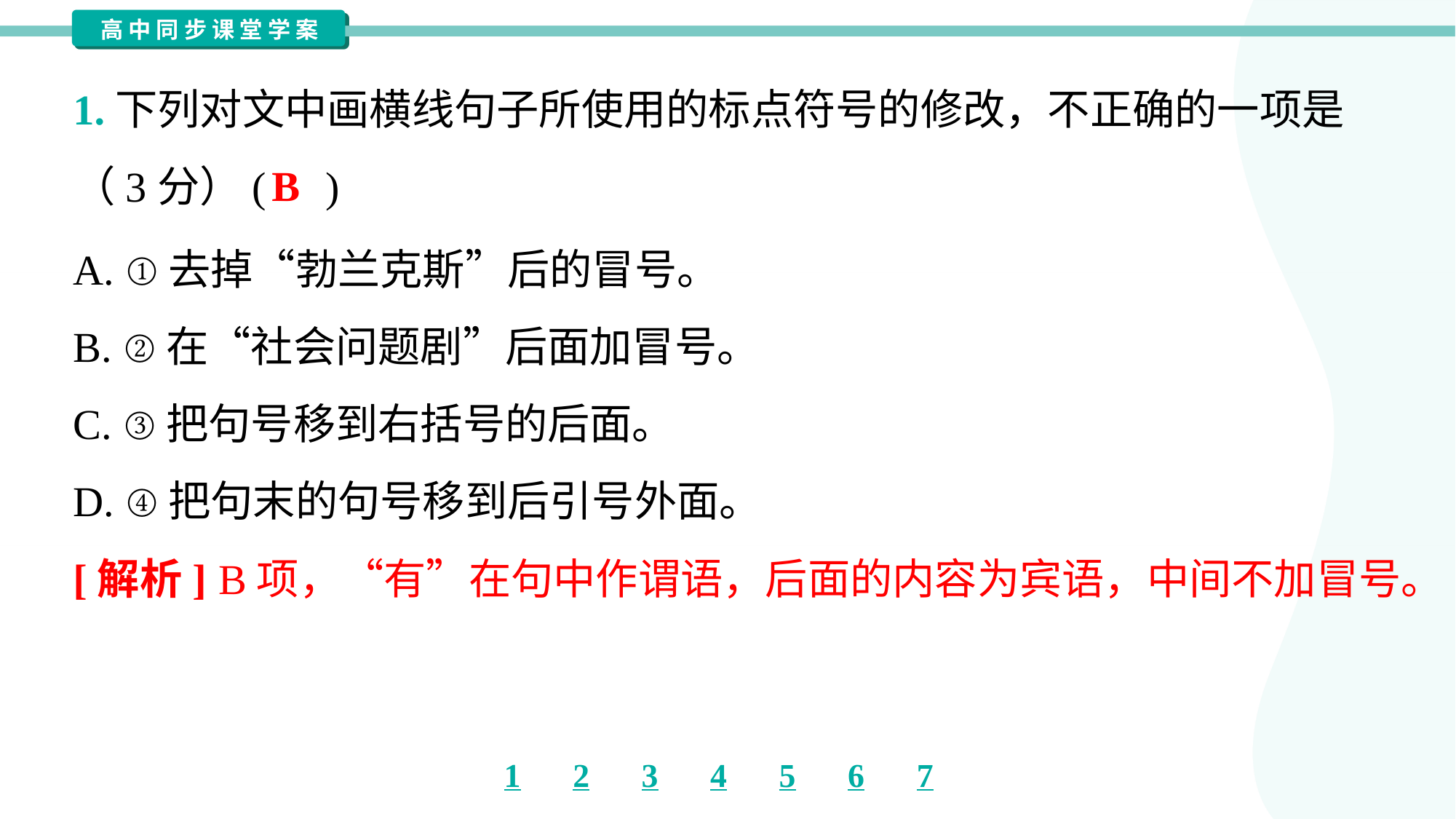

1.下列对文中画横线句子所使用的标点符号的修改，不正确的一项是
（3分）(     )
B
A. ①去掉“勃兰克斯”后的冒号。
B. ②在“社会问题剧”后面加冒号。
C. ③把句号移到右括号的后面。
D. ④把句末的句号移到后引号外面。
[解析] B项，“有”在句中作谓语，后面的内容为宾语，中间不加冒号。